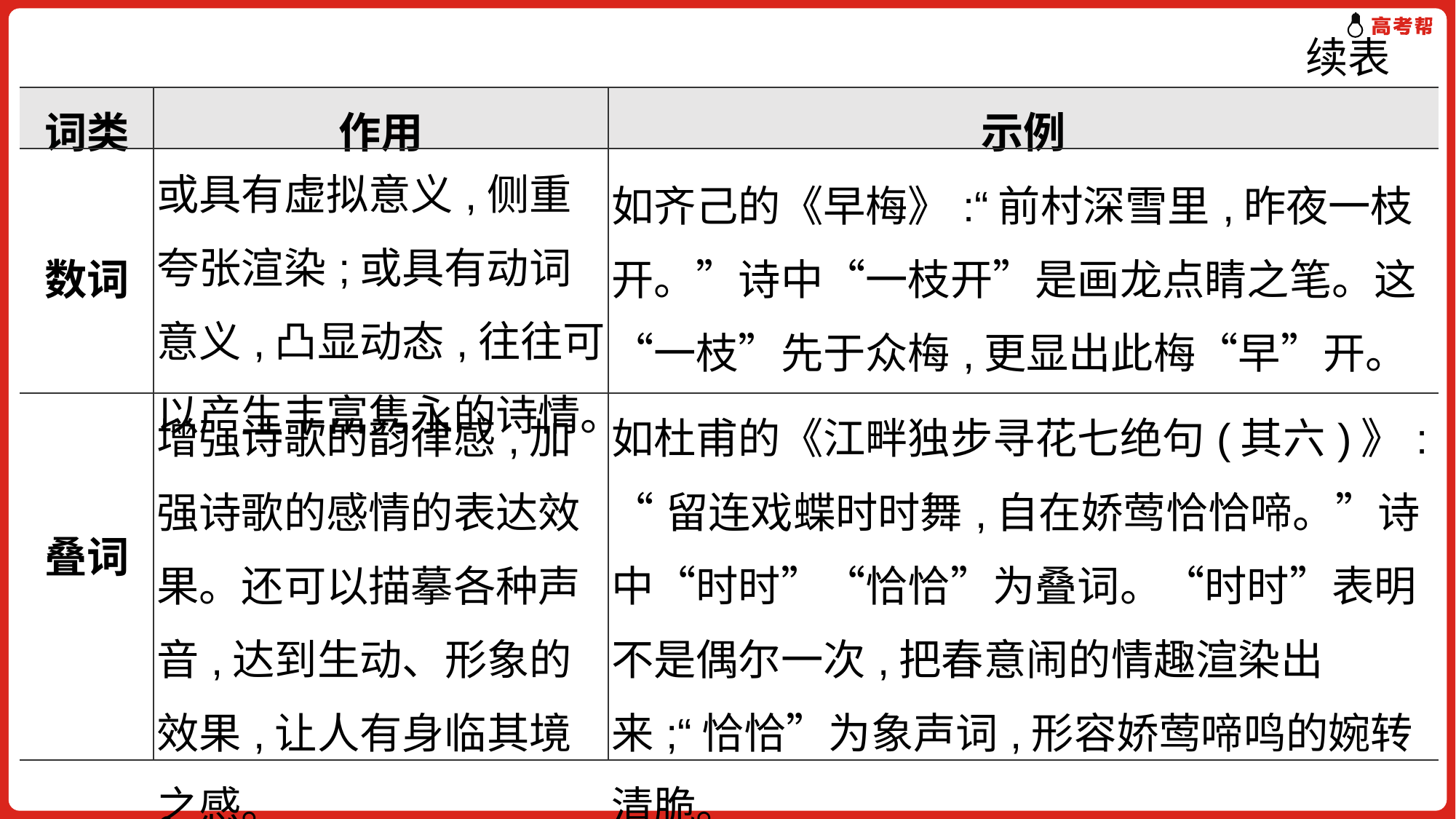

续表
| 词类 | 作用 | 示例 |
| --- | --- | --- |
| 数词 | 或具有虚拟意义,侧重夸张渲染;或具有动词意义,凸显动态,往往可以产生丰富隽永的诗情。 | 如齐己的《早梅》:“前村深雪里,昨夜一枝开。”诗中“一枝开”是画龙点睛之笔。这“一枝”先于众梅,更显出此梅“早”开。 |
| 叠词 | 增强诗歌的韵律感,加强诗歌的感情的表达效果。还可以描摹各种声音,达到生动、形象的效果,让人有身临其境之感。 | 如杜甫的《江畔独步寻花七绝句(其六)》: “留连戏蝶时时舞,自在娇莺恰恰啼。”诗中“时时”“恰恰”为叠词。“时时”表明不是偶尔一次,把春意闹的情趣渲染出来;“恰恰”为象声词,形容娇莺啼鸣的婉转清脆。 |